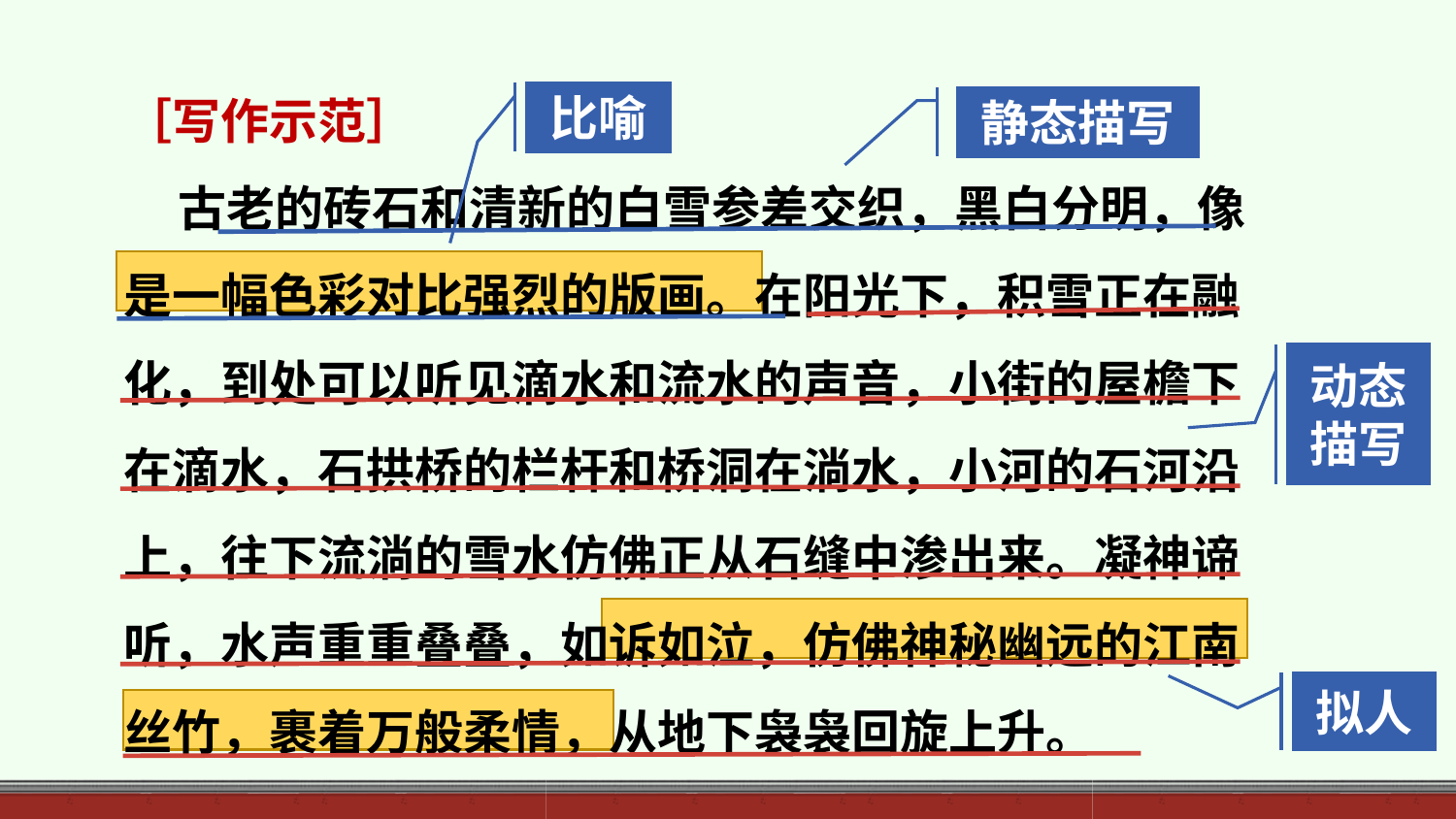

［写作示范］
    古老的砖石和清新的白雪参差交织，黑白分明，像是一幅色彩对比强烈的版画。在阳光下，积雪正在融化，到处可以听见滴水和流水的声音，小街的屋檐下在滴水，石拱桥的栏杆和桥洞在淌水，小河的石河沿上，往下流淌的雪水仿佛正从石缝中渗出来。凝神谛听，水声重重叠叠，如诉如泣，仿佛神秘幽远的江南丝竹，裹着万般柔情，从地下袅袅回旋上升。
比喻
静态描写

动态描写

拟人